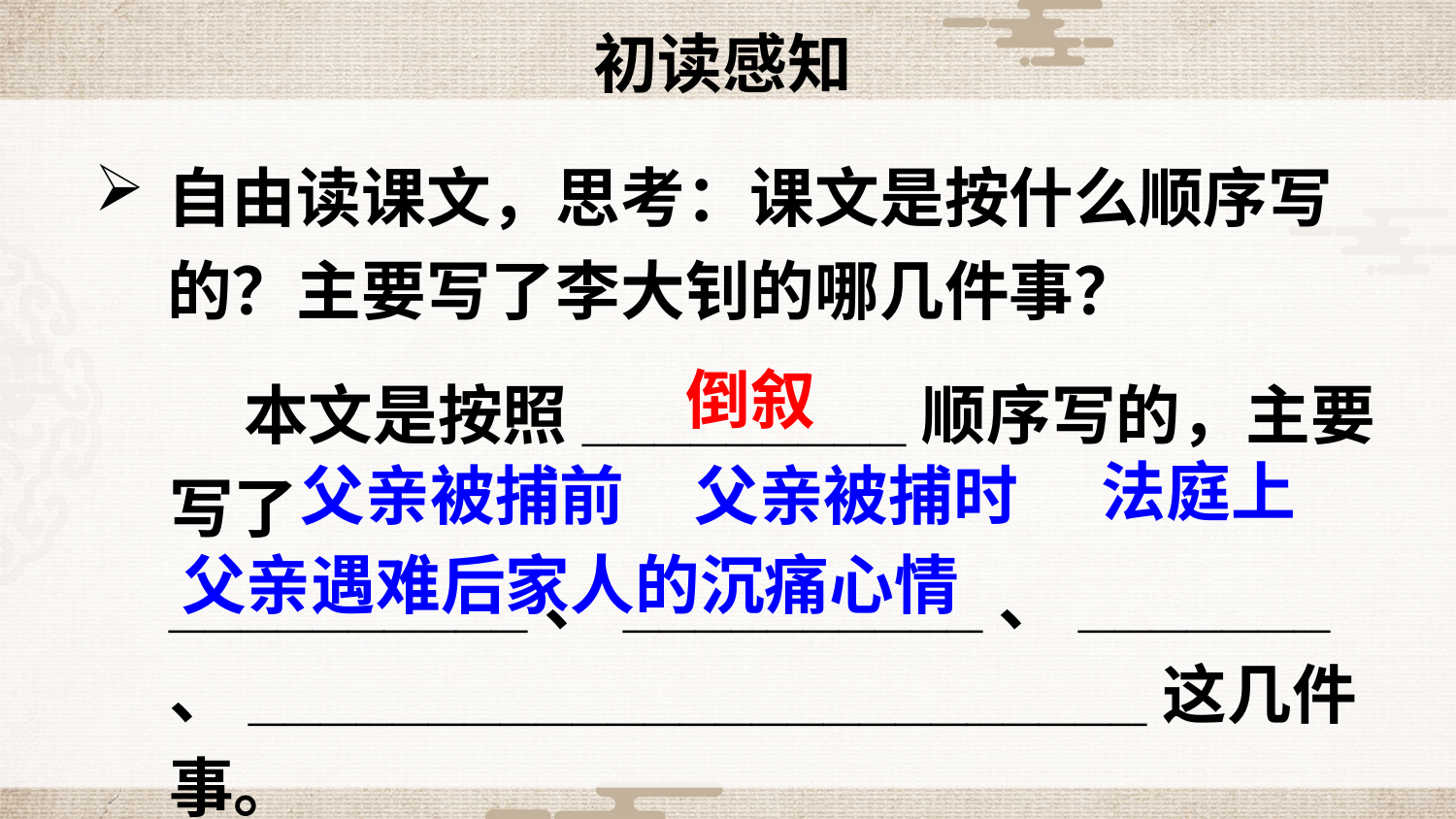

初读感知
自由读课文，思考：课文是按什么顺序写的？主要写了李大钊的哪几件事？
    本文是按照_________顺序写的，主要写了__________、__________、_______、_________________________这几件事。
倒叙
法庭上
父亲被捕前
父亲被捕时
父亲遇难后家人的沉痛心情